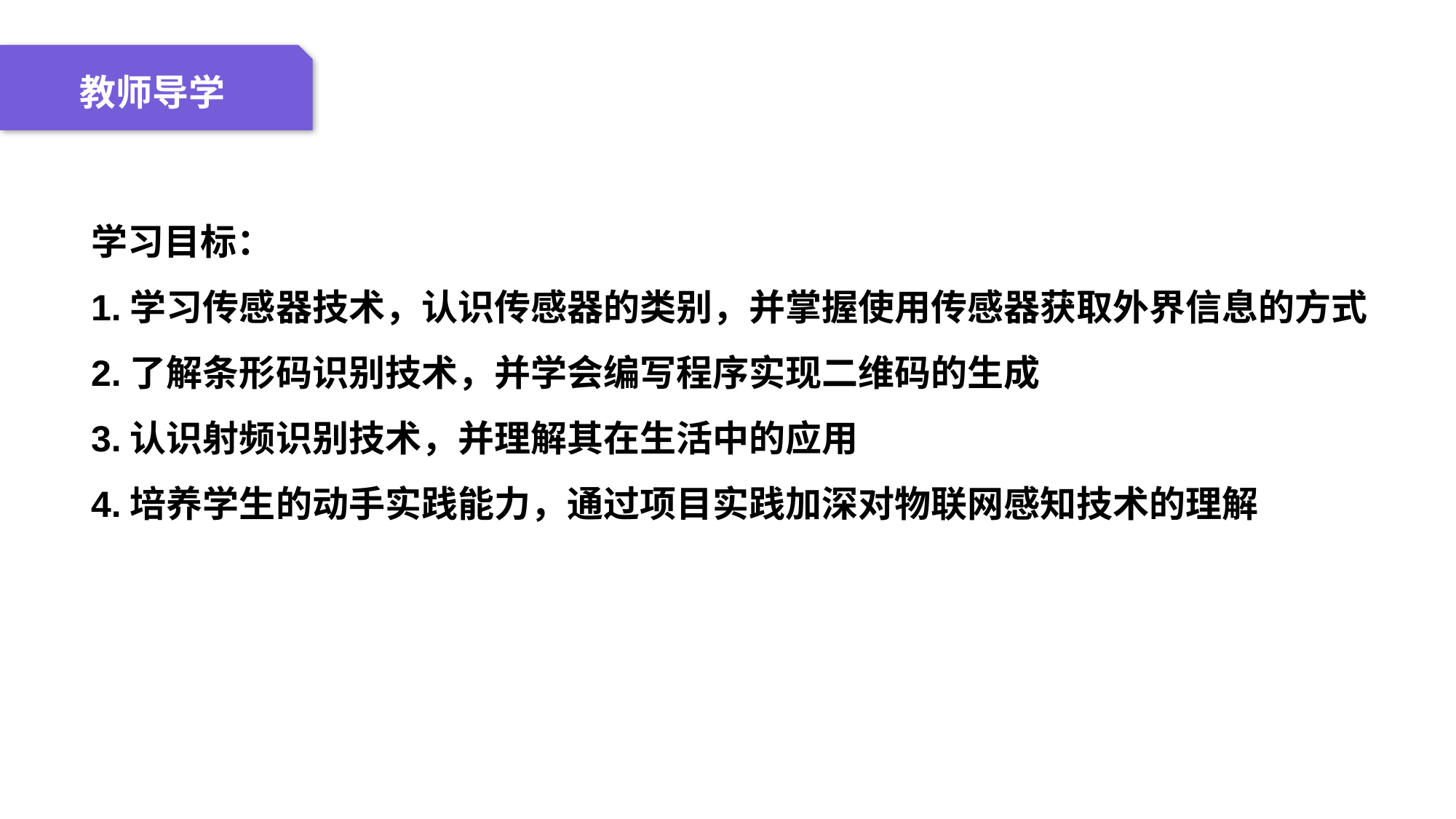

04 名词解释
01 准备过程
02 整体结构
03 重点说明
教师导学
学习目标：
1.学习传感器技术，认识传感器的类别，并掌握使用传感器获取外界信息的方式
2.了解条形码识别技术，并学会编写程序实现二维码的生成
3.认识射频识别技术，并理解其在生活中的应用
4.培养学生的动手实践能力，通过项目实践加深对物联网感知技术的理解